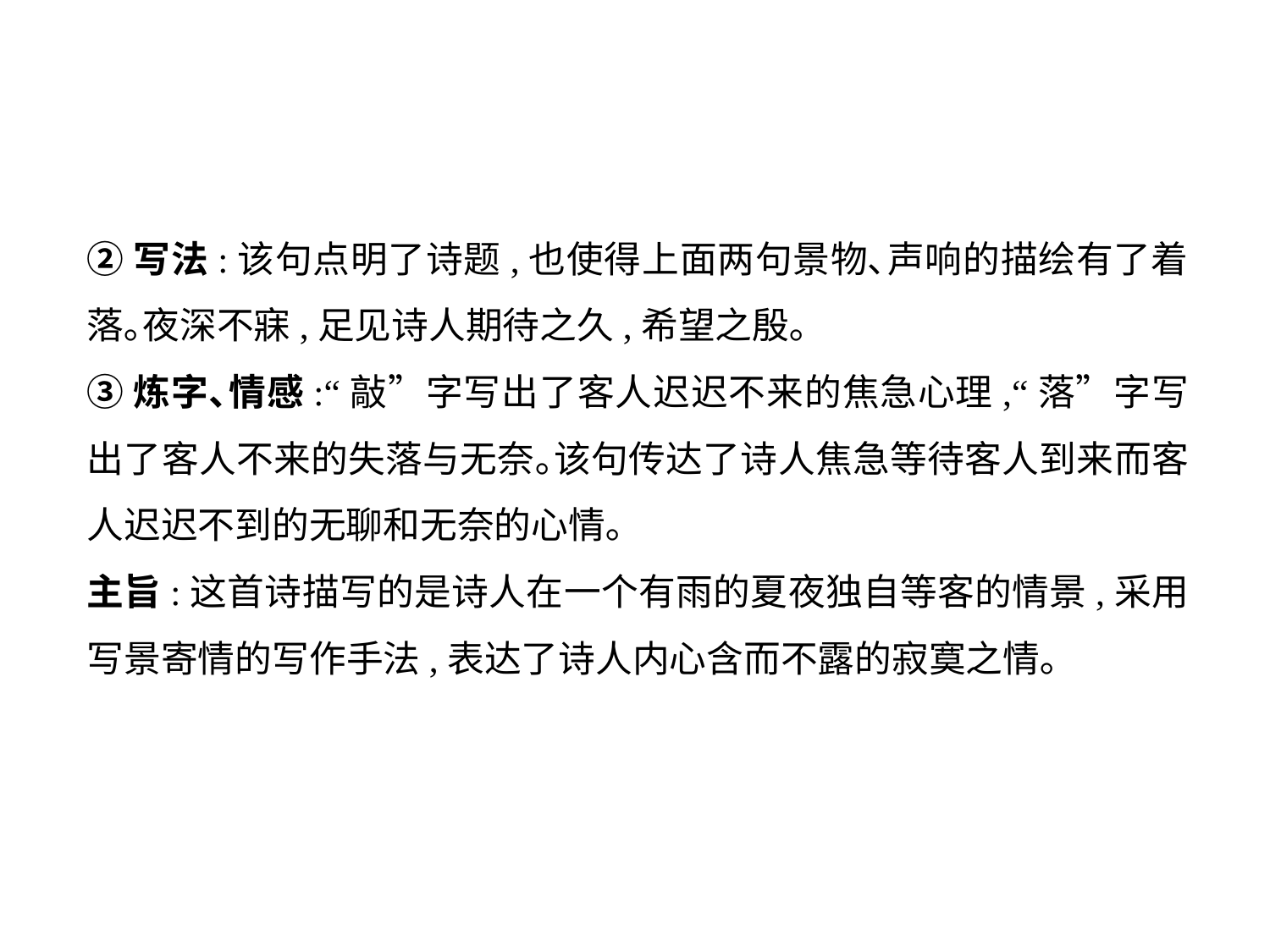

②写法:该句点明了诗题,也使得上面两句景物､声响的描绘有了着落｡夜深不寐,足见诗人期待之久,希望之殷｡
③炼字､情感:“敲”字写出了客人迟迟不来的焦急心理,“落”字写出了客人不来的失落与无奈｡该句传达了诗人焦急等待客人到来而客人迟迟不到的无聊和无奈的心情｡
主旨:这首诗描写的是诗人在一个有雨的夏夜独自等客的情景,采用写景寄情的写作手法,表达了诗人内心含而不露的寂寞之情｡